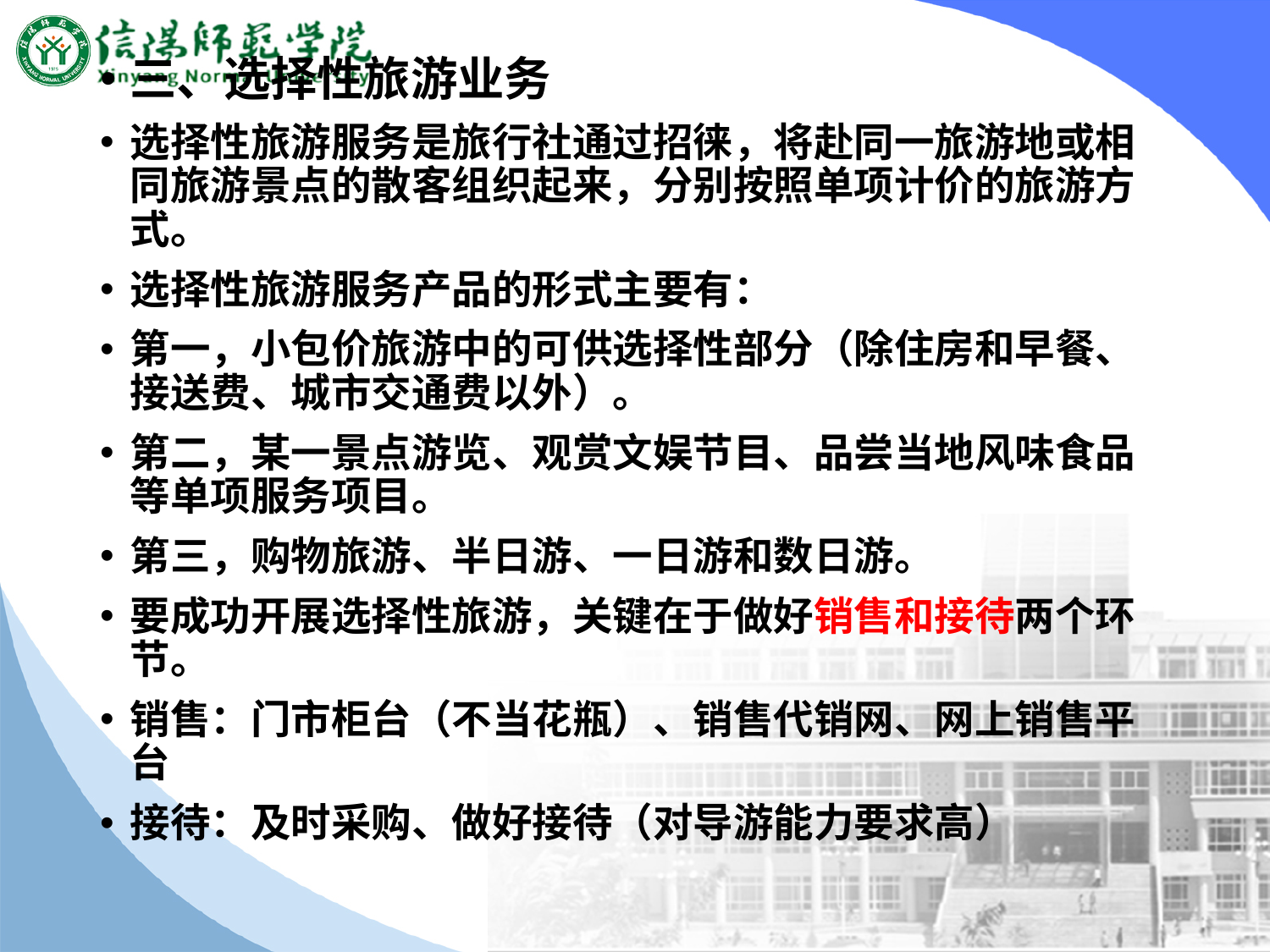

三、选择性旅游业务
选择性旅游服务是旅行社通过招徕，将赴同一旅游地或相同旅游景点的散客组织起来，分别按照单项计价的旅游方式。
选择性旅游服务产品的形式主要有：
第一，小包价旅游中的可供选择性部分（除住房和早餐、接送费、城市交通费以外）。
第二，某一景点游览、观赏文娱节目、品尝当地风味食品等单项服务项目。
第三，购物旅游、半日游、一日游和数日游。
要成功开展选择性旅游，关键在于做好销售和接待两个环节。
销售：门市柜台（不当花瓶）、销售代销网、网上销售平台
接待：及时采购、做好接待（对导游能力要求高）
#